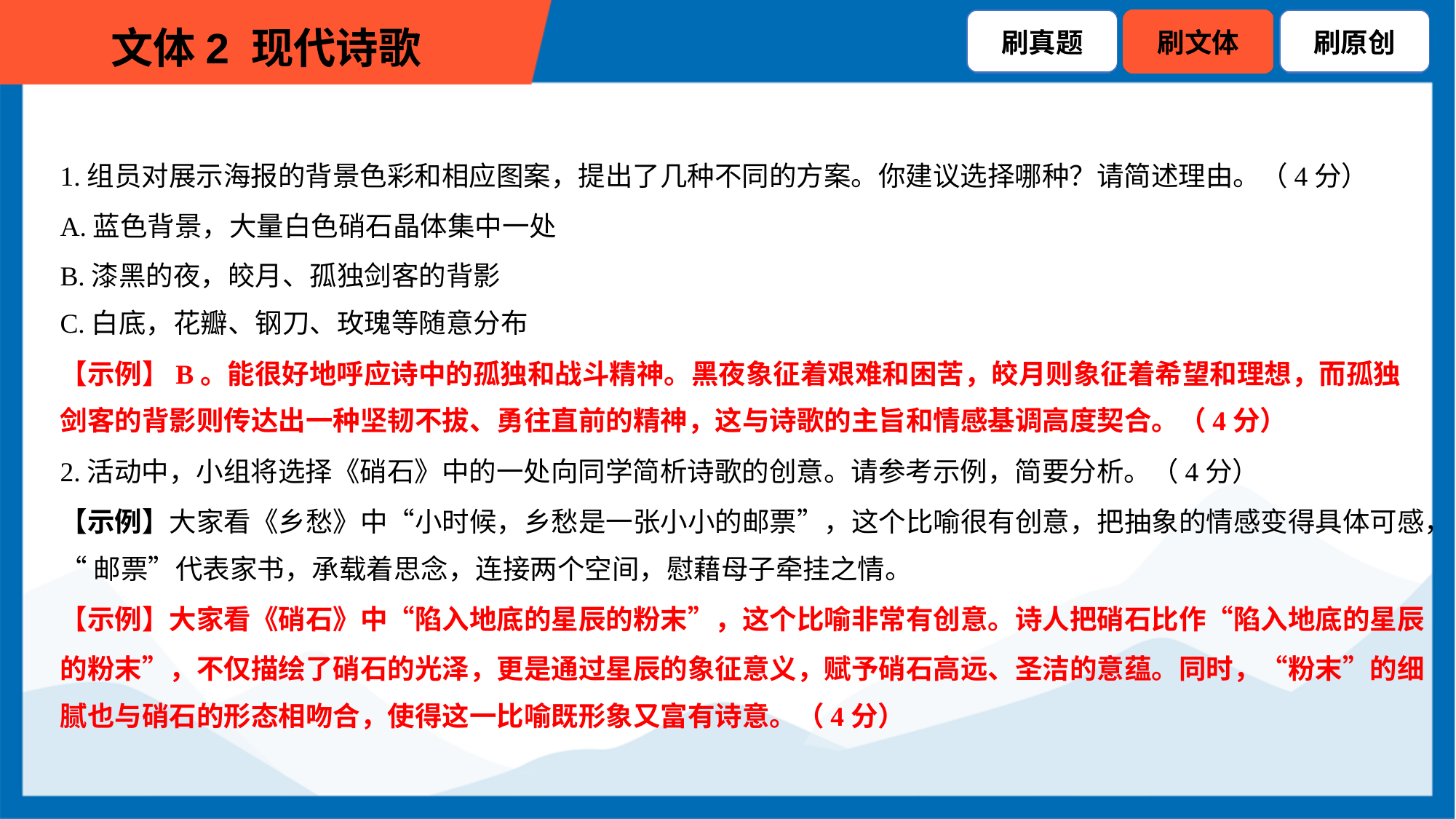

1.组员对展示海报的背景色彩和相应图案，提出了几种不同的方案。你建议选择哪种？请简述理由。（4分）
A.蓝色背景，大量白色硝石晶体集中一处
B.漆黑的夜，皎月、孤独剑客的背影
C.白底，花瓣、钢刀、玫瑰等随意分布
【示例】B。能很好地呼应诗中的孤独和战斗精神。黑夜象征着艰难和困苦，皎月则象征着希望和理想，而孤独
剑客的背影则传达出一种坚韧不拔、勇往直前的精神，这与诗歌的主旨和情感基调高度契合。（4分）
2.活动中，小组将选择《硝石》中的一处向同学简析诗歌的创意。请参考示例，简要分析。（4分）
【示例】大家看《乡愁》中“小时候，乡愁是一张小小的邮票”，这个比喻很有创意，把抽象的情感变得具体可感，
“邮票”代表家书，承载着思念，连接两个空间，慰藉母子牵挂之情。
【示例】大家看《硝石》中“陷入地底的星辰的粉末”，这个比喻非常有创意。诗人把硝石比作“陷入地底的星辰
的粉末”，不仅描绘了硝石的光泽，更是通过星辰的象征意义，赋予硝石高远、圣洁的意蕴。同时，“粉末”的细
腻也与硝石的形态相吻合，使得这一比喻既形象又富有诗意。（4分）